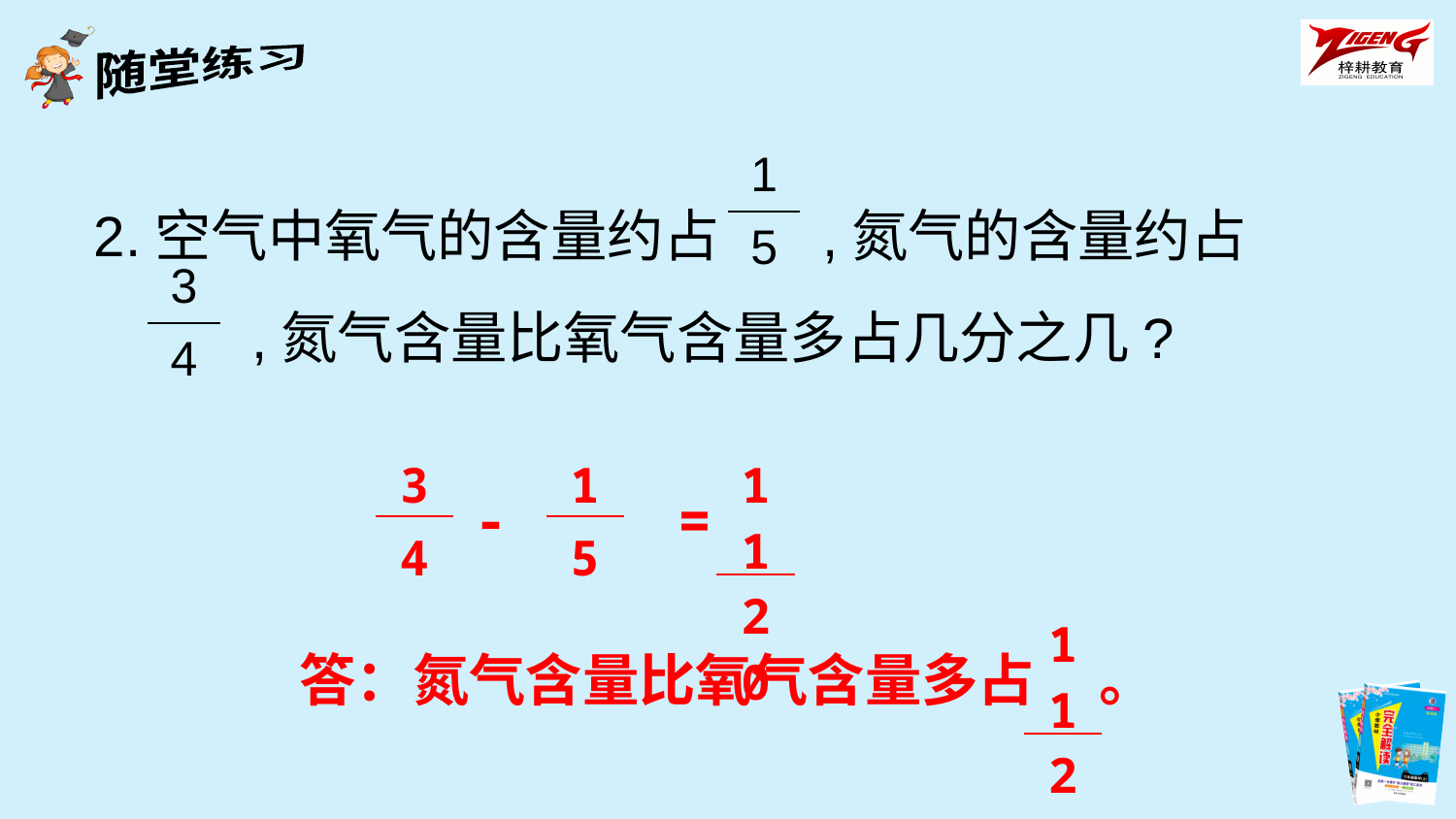

| 1 |
| --- |
| 5 |
2.空气中氧气的含量约占       ,氮气的含量约占
          ,氮气含量比氧气含量多占几分之几?
| 3 |
| --- |
| 4 |
| 3 |
| --- |
| 4 |
| 1 |
| --- |
| 5 |
| 11 |
| --- |
| 20 |
-     =
| 11 |
| --- |
| 20 |
答：氮气含量比氧气含量多占     。